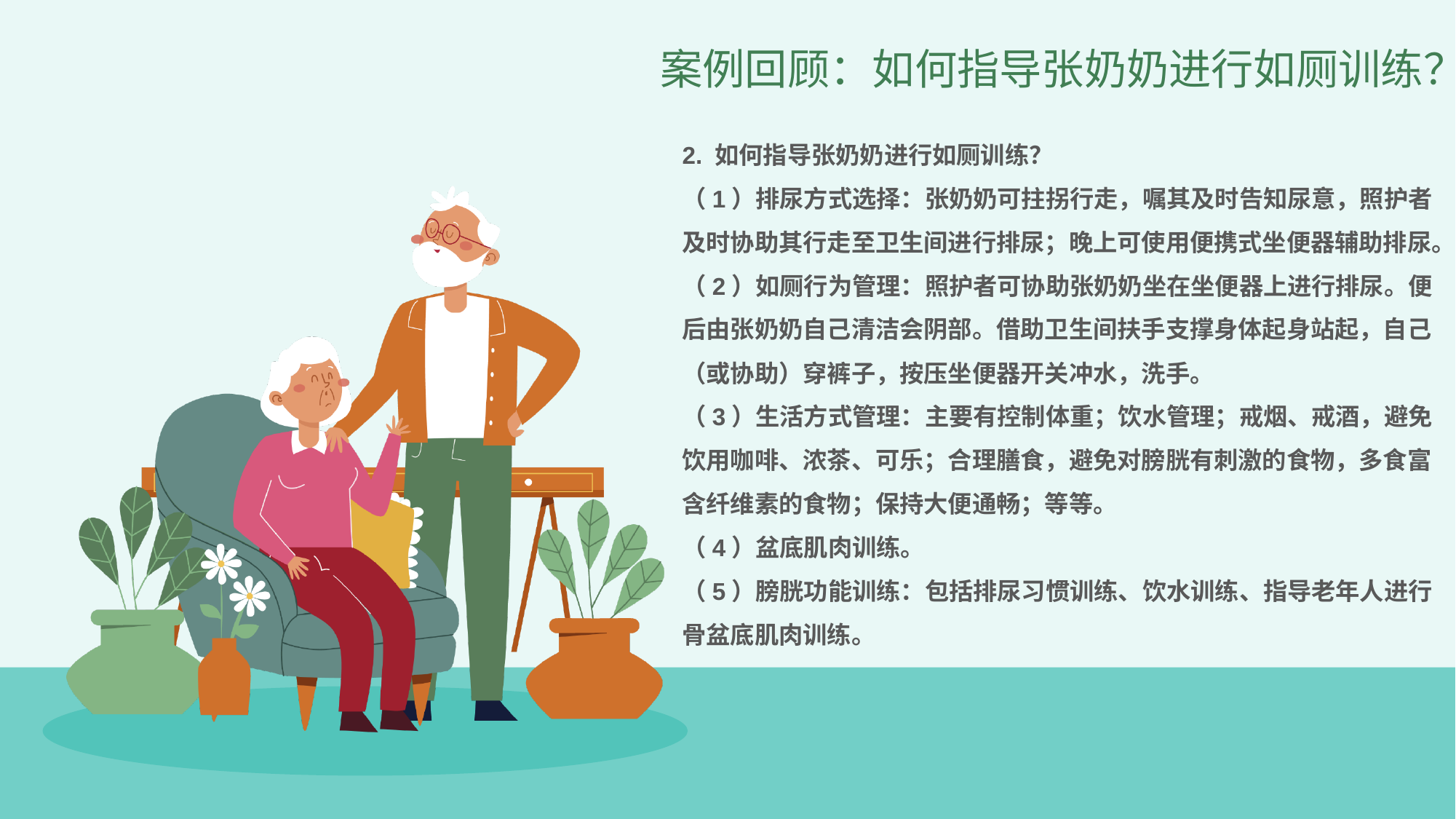

案例回顾：如何指导张奶奶进行如厕训练？
2. 如何指导张奶奶进行如厕训练？
（1）排尿方式选择：张奶奶可拄拐行走，嘱其及时告知尿意，照护者及时协助其行走至卫生间进行排尿；晚上可使用便携式坐便器辅助排尿。
（2）如厕行为管理：照护者可协助张奶奶坐在坐便器上进行排尿。便后由张奶奶自己清洁会阴部。借助卫生间扶手支撑身体起身站起，自己（或协助）穿裤子，按压坐便器开关冲水，洗手。
（3）生活方式管理：主要有控制体重；饮水管理；戒烟、戒酒，避免饮用咖啡、浓茶、可乐；合理膳食，避免对膀胱有刺激的食物，多食富含纤维素的食物；保持大便通畅；等等。
（4）盆底肌肉训练。
（5）膀胱功能训练：包括排尿习惯训练、饮水训练、指导老年人进行骨盆底肌肉训练。